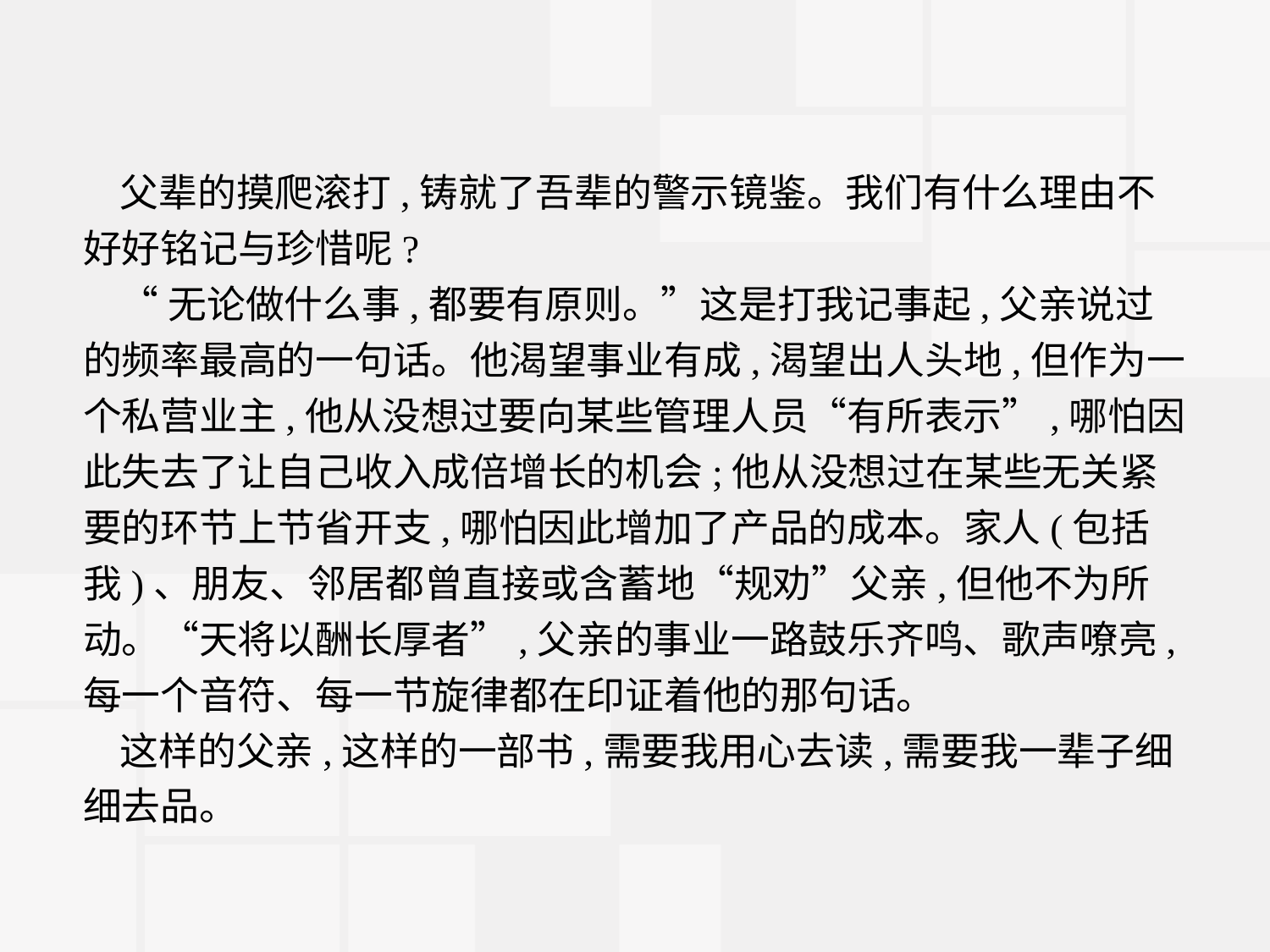

父辈的摸爬滚打,铸就了吾辈的警示镜鉴。我们有什么理由不好好铭记与珍惜呢?
“无论做什么事,都要有原则。”这是打我记事起,父亲说过的频率最高的一句话。他渴望事业有成,渴望出人头地,但作为一个私营业主,他从没想过要向某些管理人员“有所表示”,哪怕因此失去了让自己收入成倍增长的机会;他从没想过在某些无关紧要的环节上节省开支,哪怕因此增加了产品的成本。家人(包括我)、朋友、邻居都曾直接或含蓄地“规劝”父亲,但他不为所动。“天将以酬长厚者”,父亲的事业一路鼓乐齐鸣、歌声嘹亮,每一个音符、每一节旋律都在印证着他的那句话。
这样的父亲,这样的一部书,需要我用心去读,需要我一辈子细细去品。